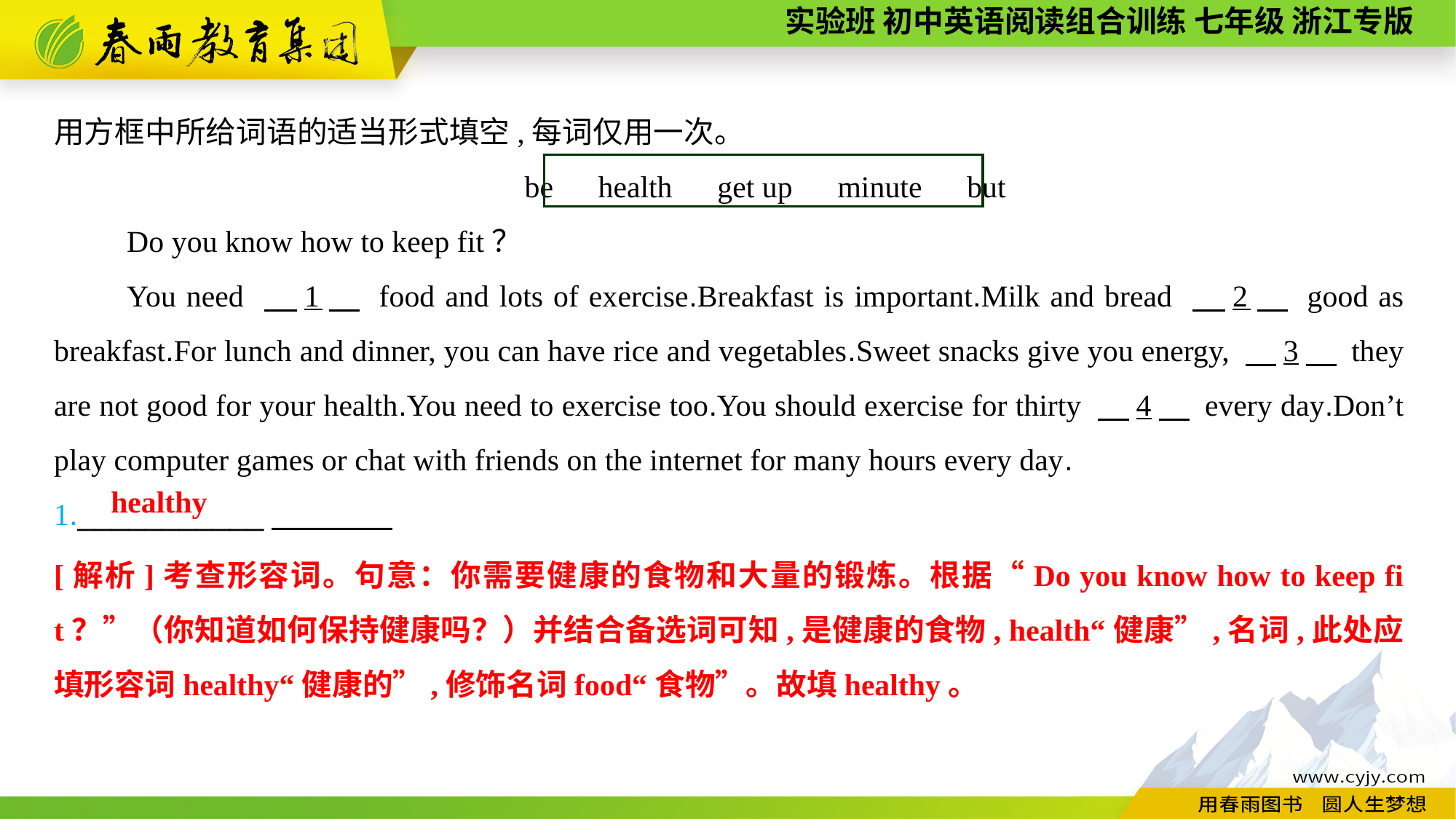

用方框中所给词语的适当形式填空,每词仅用一次。
be　health　get up　minute　but
Do you know how to keep fit？
You need 　1　 food and lots of exercise.Breakfast is important.Milk and bread 　2　 good as breakfast.For lunch and dinner, you can have rice and vegetables.Sweet snacks give you energy, 　3　 they are not good for your health.You need to exercise too.You should exercise for thirty 　4　 every day.Don’t play computer games or chat with friends on the internet for many hours every day.
1.___________

healthy
[解析]考查形容词。句意：你需要健康的食物和大量的锻炼。根据“Do you know how to keep fit？”（你知道如何保持健康吗？）并结合备选词可知,是健康的食物, health“健康”,名词,此处应填形容词healthy“健康的”,修饰名词food“食物”。故填healthy。